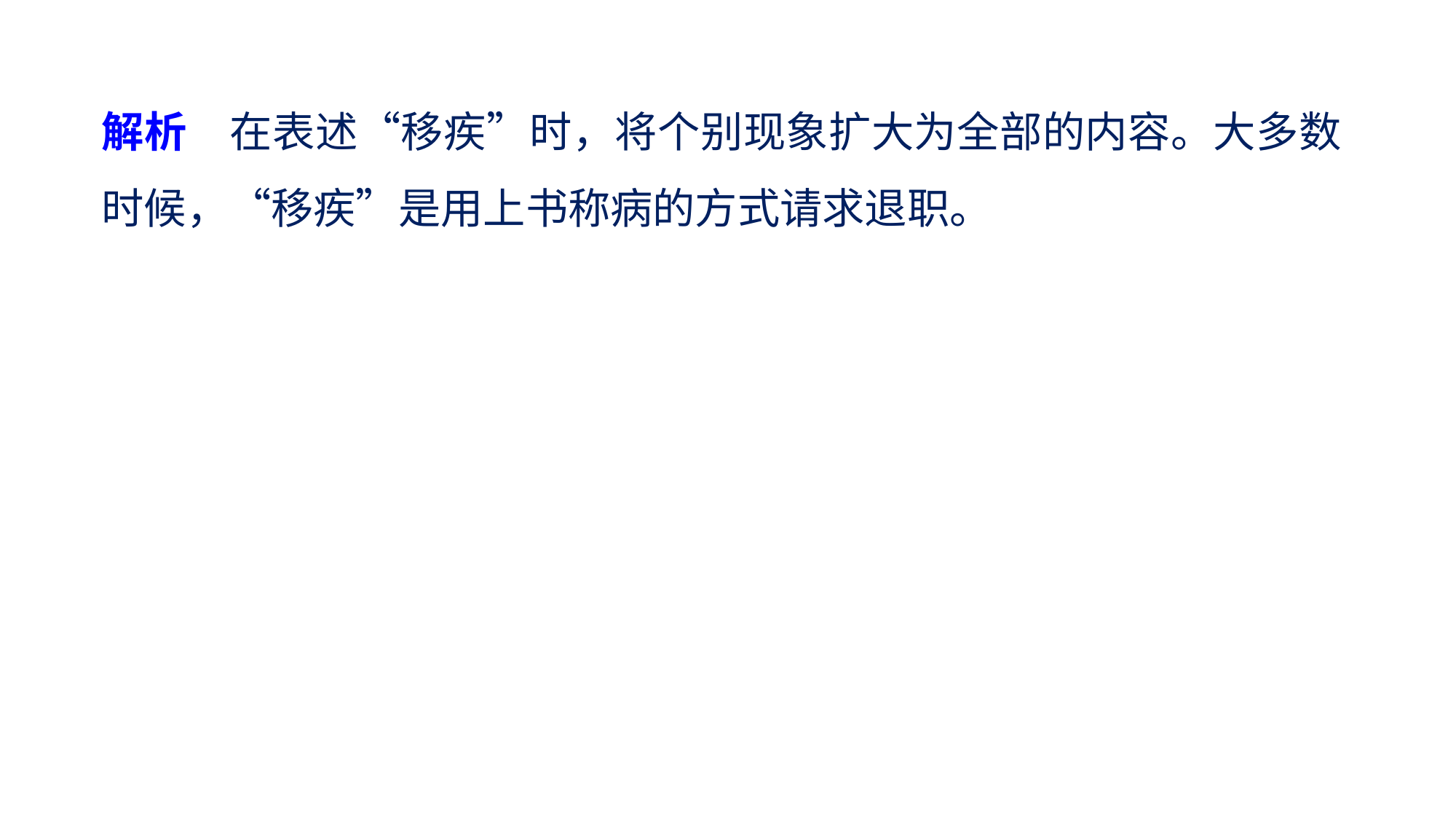

解析　在表述“移疾”时，将个别现象扩大为全部的内容。大多数时候，“移疾”是用上书称病的方式请求退职。